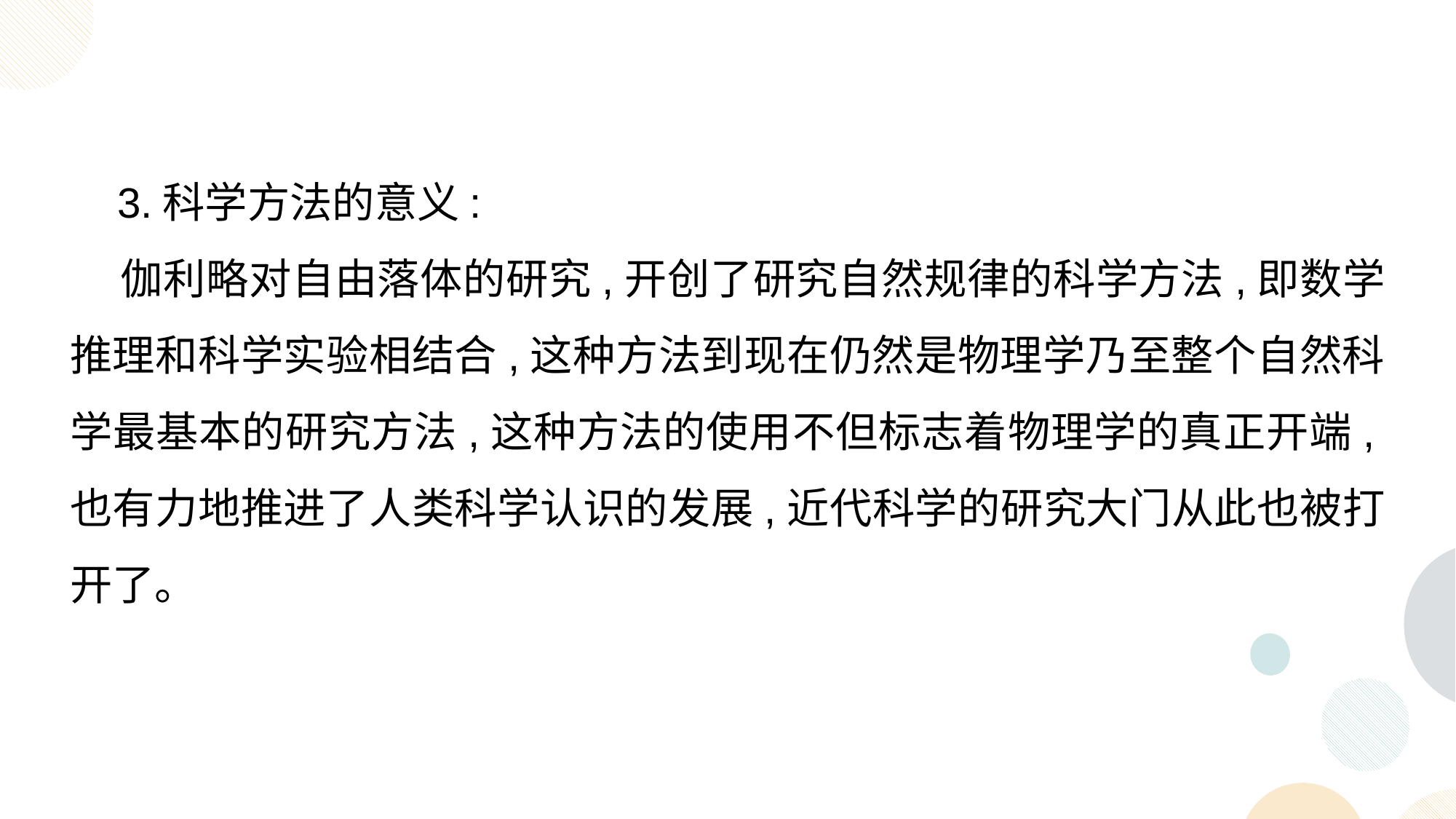

3.科学方法的意义:
    伽利略对自由落体的研究,开创了研究自然规律的科学方法,即数学推理和科学实验相结合,这种方法到现在仍然是物理学乃至整个自然科学最基本的研究方法,这种方法的使用不但标志着物理学的真正开端,也有力地推进了人类科学认识的发展,近代科学的研究大门从此也被打开了。